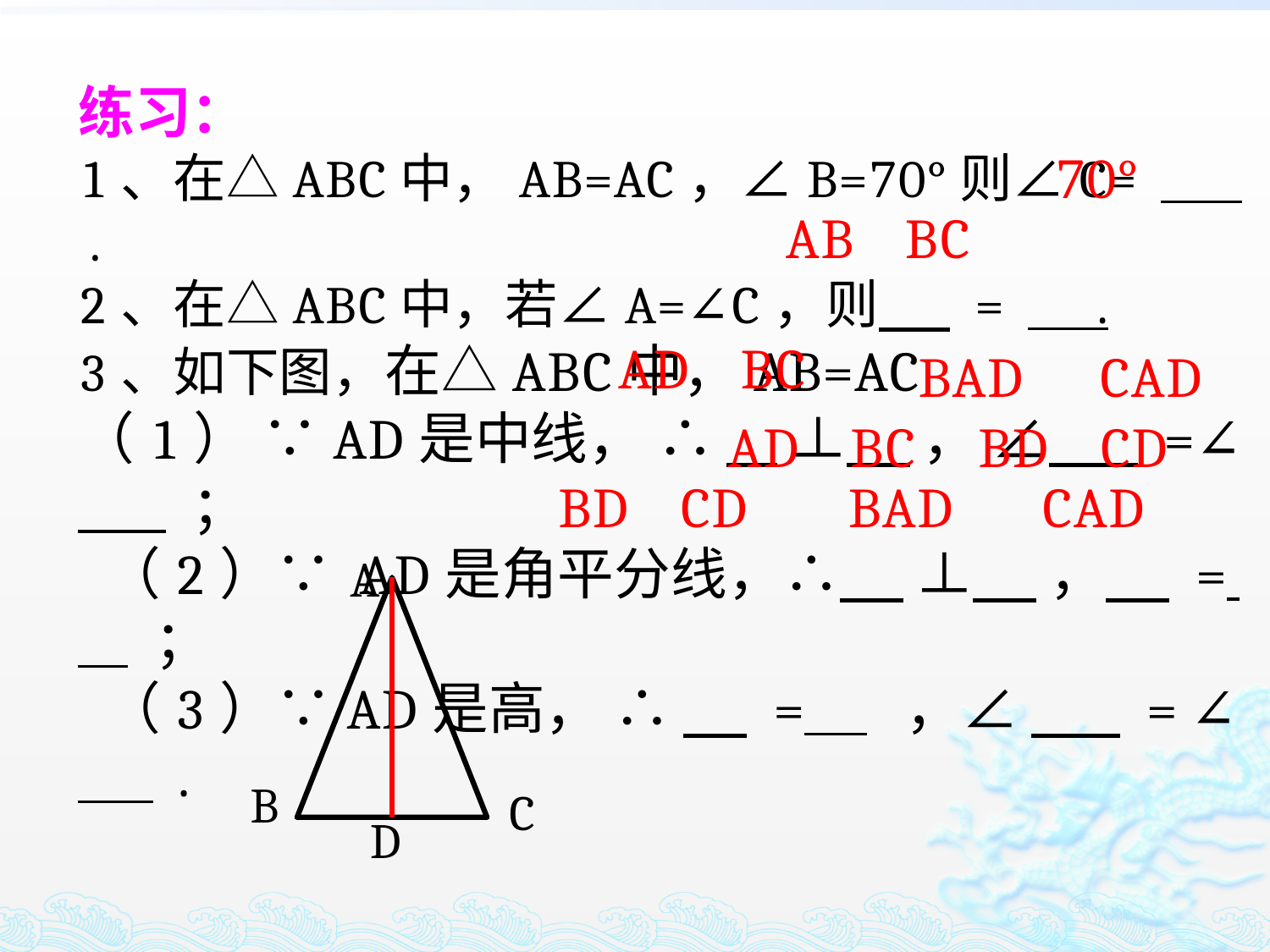

练习：
1、在△ABC中，AB=AC，∠B=70°则∠C=           .
2、在△ABC中，若∠A=∠C，则       =        .
3、如下图，在△ABC中，AB=AC
（1） ∵AD是中线， ∴      ⊥      ， ∠        =∠         ；
 （2）∵ AD是角平分线，∴      ⊥      ，      =       ；
 （3）∵AD是高， ∴       =       ，∠         = ∠         .

70°
AB    BC
AD    BC
BAD      CAD
AD    BC
BD    CD
BAD       CAD
BD    CD
A

B
C
D